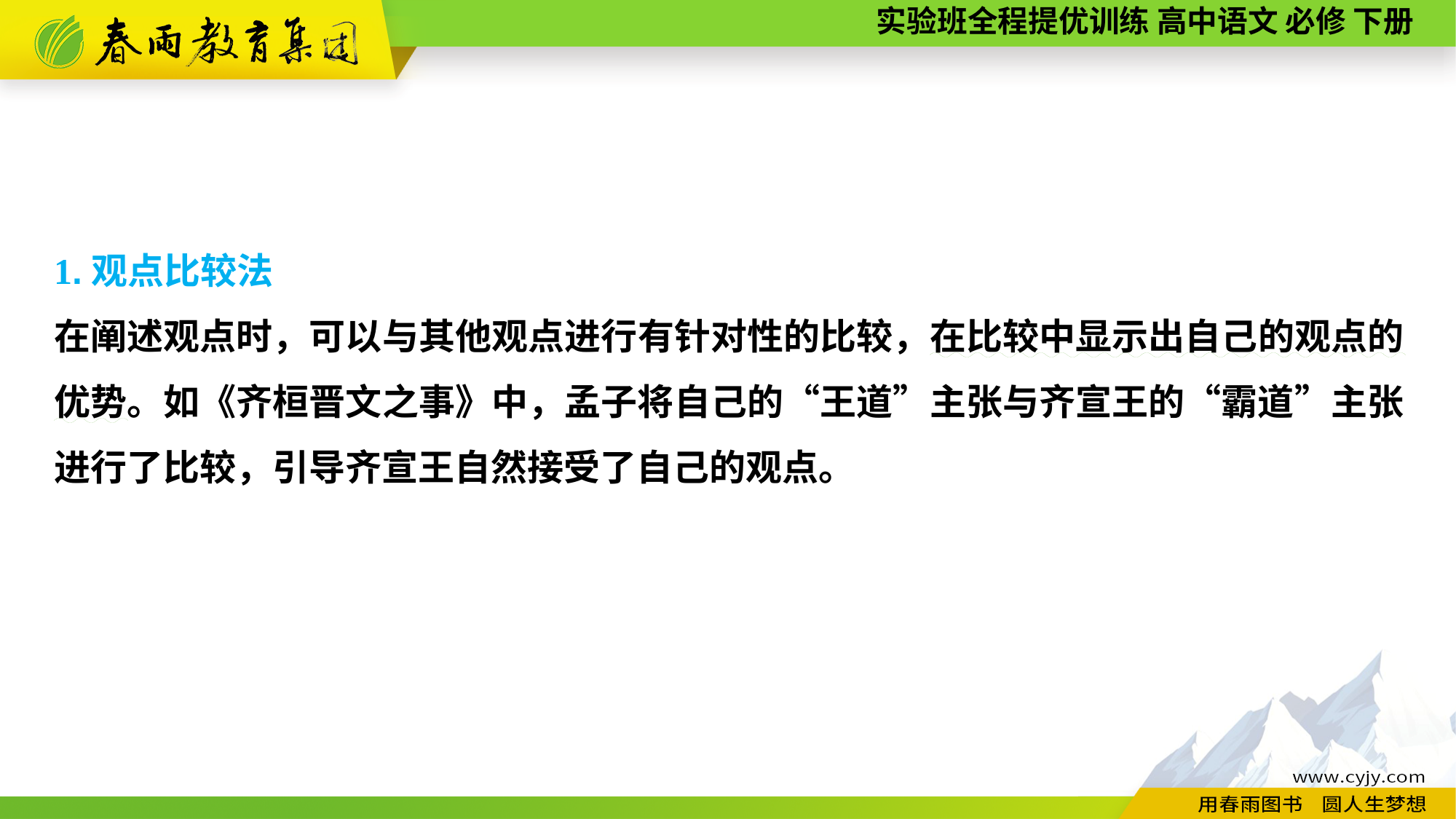

1.观点比较法
在阐述观点时，可以与其他观点进行有针对性的比较，在比较中显示出自己的观点的优势。如《齐桓晋文之事》中，孟子将自己的“王道”主张与齐宣王的“霸道”主张进行了比较，引导齐宣王自然接受了自己的观点。